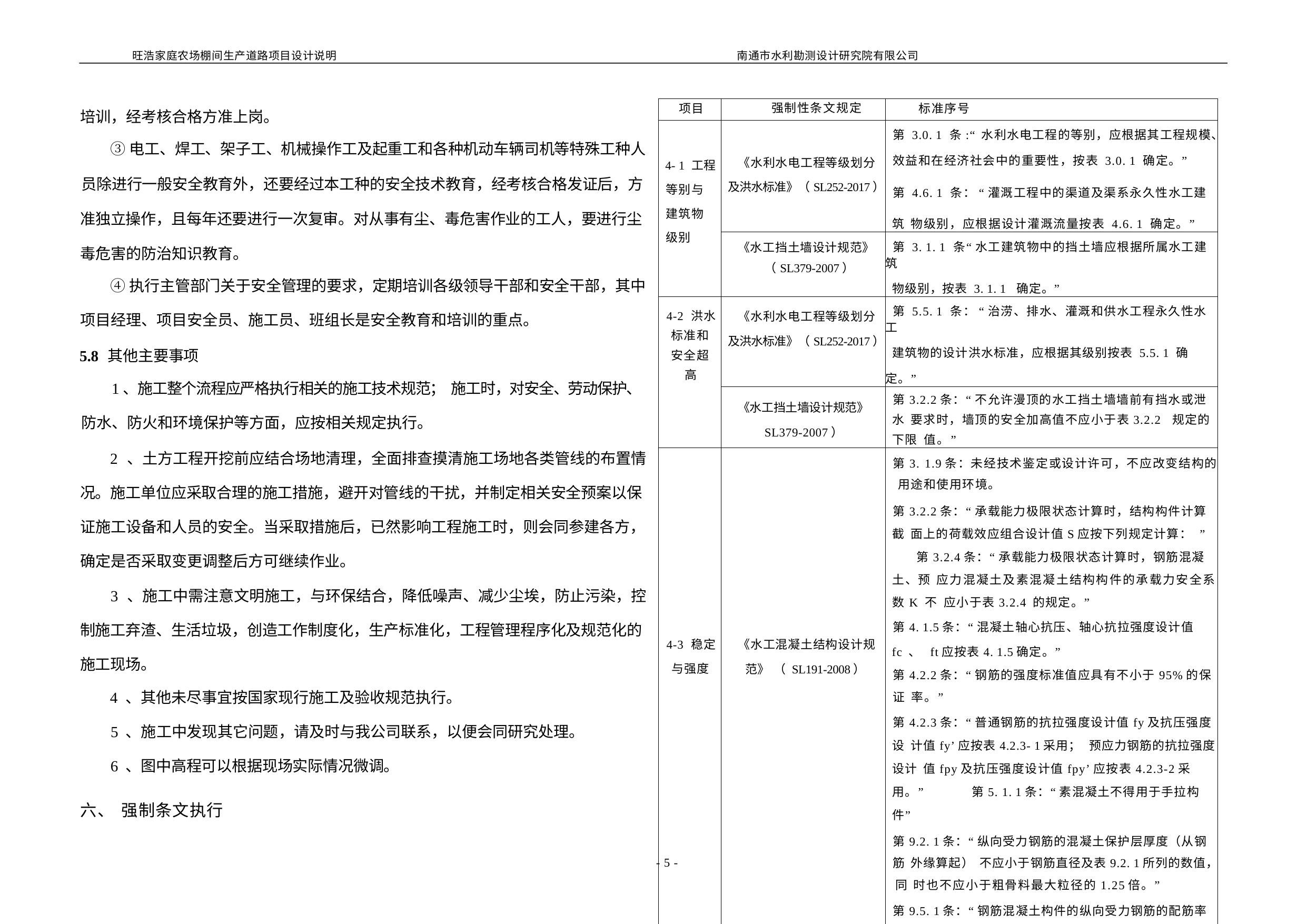

旺浩家庭农场棚间生产道路项目设计说明

南通市水利勘测设计研究院有限公司

| 项目 | 强制性条文规定 | 标准序号 |
| --- | --- | --- |
| 4- 1 工程 等别与 建筑物 级别 | 《水利水电工程等级划分 及洪水标准》（SL252-2017） | 第 3.0. 1 条:“ 水利水电工程的等别，应根据其工程规模、 效益和在经济社会中的重要性，按表 3.0. 1 确定。” 第 4.6. 1 条： “ 灌溉工程中的渠道及渠系永久性水工建筑 物级别，应根据设计灌溉流量按表 4.6. 1 确定。” |
|  | 《水工挡土墙设计规范》 （SL379-2007） | 第 3. 1. 1 条“ 水工建筑物中的挡土墙应根据所属水工建筑 物级别，按表 3. 1. 1 确定。” |
| 4-2 洪水 标准和 安全超 高 | 《水利水电工程等级划分 及洪水标准》（SL252-2017） | 第 5.5. 1 条： “ 治涝、排水、灌溉和供水工程永久性水工 建筑物的设计洪水标准，应根据其级别按表 5.5. 1 确定。” |
|  | 《水工挡土墙设计规范》 SL379-2007） | 第3.2.2条：“ 不允许漫顶的水工挡土墙墙前有挡水或泄水 要求时，墙顶的安全加高值不应小于表3.2.2 规定的下限 值。” |
| 4-3 稳定 与强度 | 《水工混凝土结构设计规 范》 （ SL191-2008） | 第3. 1.9条：未经技术鉴定或设计许可，不应改变结构的 用途和使用环境。 第3.2.2条：“ 承载能力极限状态计算时，结构构件计算截 面上的荷载效应组合设计值S应按下列规定计算： ” 第3.2.4条：“ 承载能力极限状态计算时，钢筋混凝土、预 应力混凝土及素混凝土结构构件的承载力安全系数K 不 应小于表3.2.4 的规定。” 第4. 1.5条：“ 混凝土轴心抗压、轴心抗拉强度设计值fc 、 ft应按表4. 1.5确定。” 第4.2.2条：“ 钢筋的强度标准值应具有不小于95%的保证 率。” 第4.2.3条：“ 普通钢筋的抗拉强度设计值fy及抗压强度设 计值fy’应按表4.2.3- 1采用； 预应力钢筋的抗拉强度设计 值fpy及抗压强度设计值fpy’应按表4.2.3-2采用。” 第5. 1. 1条：“ 素混凝土不得用于手拉构件” 第9.2. 1条：“ 纵向受力钢筋的混凝土保护层厚度（从钢筋 外缘算起） 不应小于钢筋直径及表9.2. 1所列的数值， 同 时也不应小于粗骨料最大粒径的1.25倍。” 第9.5. 1条：“ 钢筋混凝土构件的纵向受力钢筋的配筋率不 应小于表9.5. 1规定的数值。” 第9.6.6 条： “ 预制构件的吊环必须采用HPB235级钢筋制 作，严禁采用冷加工钢筋。” |

培训，经考核合格方准上岗。
③电工、焊工、架子工、机械操作工及起重工和各种机动车辆司机等特殊工种人
员除进行一般安全教育外，还要经过本工种的安全技术教育，经考核合格发证后，方 准独立操作，且每年还要进行一次复审。对从事有尘、毒危害作业的工人，要进行尘 毒危害的防治知识教育。
④执行主管部门关于安全管理的要求，定期培训各级领导干部和安全干部，其中
项目经理、项目安全员、施工员、班组长是安全教育和培训的重点。

5.8 其他主要事项
1、施工整个流程应严格执行相关的施工技术规范； 施工时，对安全、劳动保护、
防水、防火和环境保护等方面，应按相关规定执行。
2 、土方工程开挖前应结合场地清理，全面排查摸清施工场地各类管线的布置情 况。施工单位应采取合理的施工措施，避开对管线的干扰，并制定相关安全预案以保 证施工设备和人员的安全。当采取措施后，已然影响工程施工时，则会同参建各方， 确定是否采取变更调整后方可继续作业。
3 、施工中需注意文明施工，与环保结合，降低噪声、减少尘埃，防止污染，控 制施工弃渣、生活垃圾，创造工作制度化，生产标准化，工程管理程序化及规范化的 施工现场。
4 、其他未尽事宜按国家现行施工及验收规范执行。
5 、施工中发现其它问题，请及时与我公司联系，以便会同研究处理。
6 、图中高程可以根据现场实际情况微调。

六、 强制条文执行

- 5 -